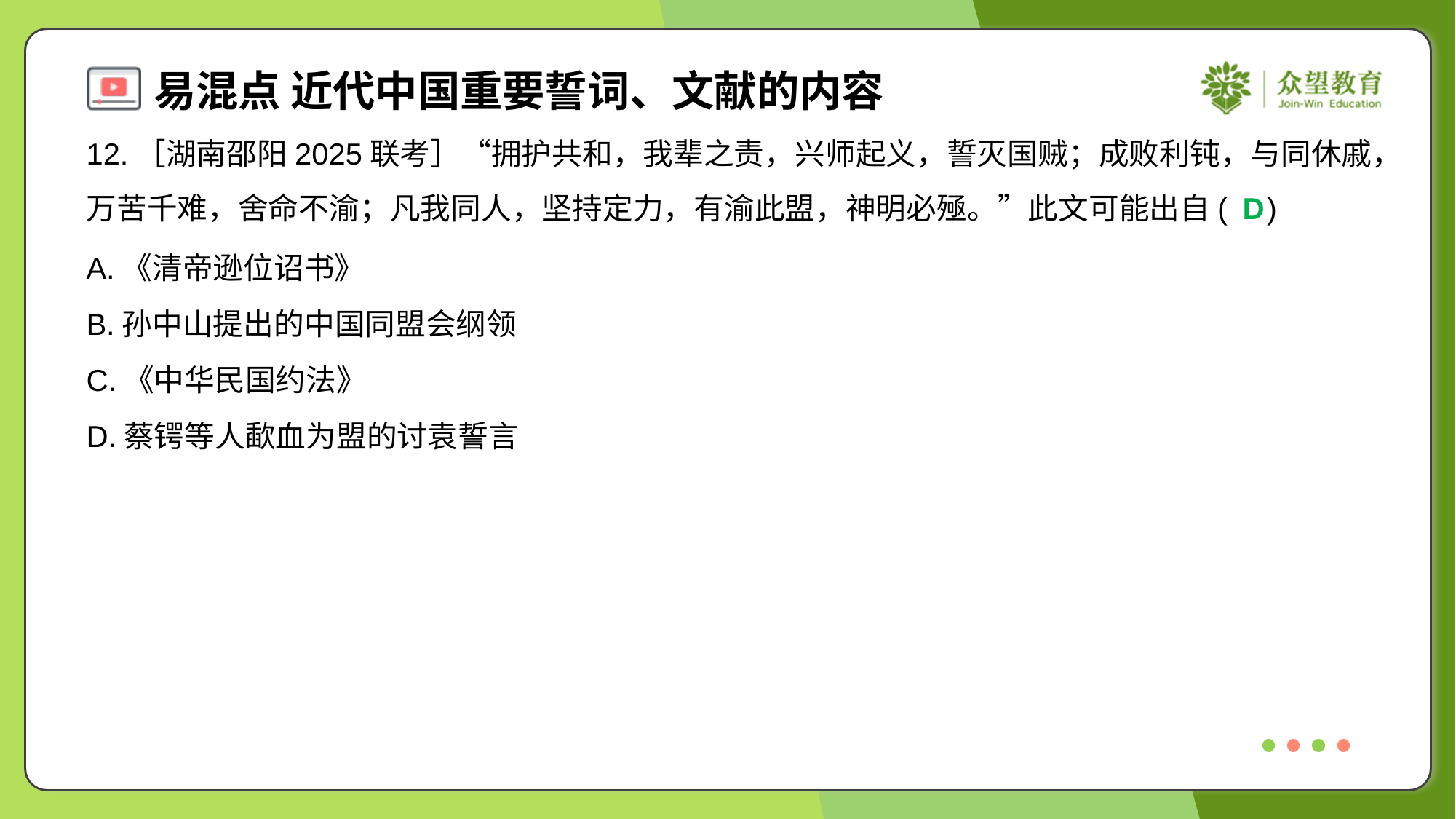

12.［湖南邵阳2025联考］“拥护共和，我辈之责，兴师起义，誓灭国贼；成败利钝，与同休戚，
万苦千难，舍命不渝；凡我同人，坚持定力，有渝此盟，神明必殛。”此文可能出自(     )
D
A.《清帝逊位诏书》
B.孙中山提出的中国同盟会纲领
C.《中华民国约法》
D.蔡锷等人歃血为盟的讨袁誓言